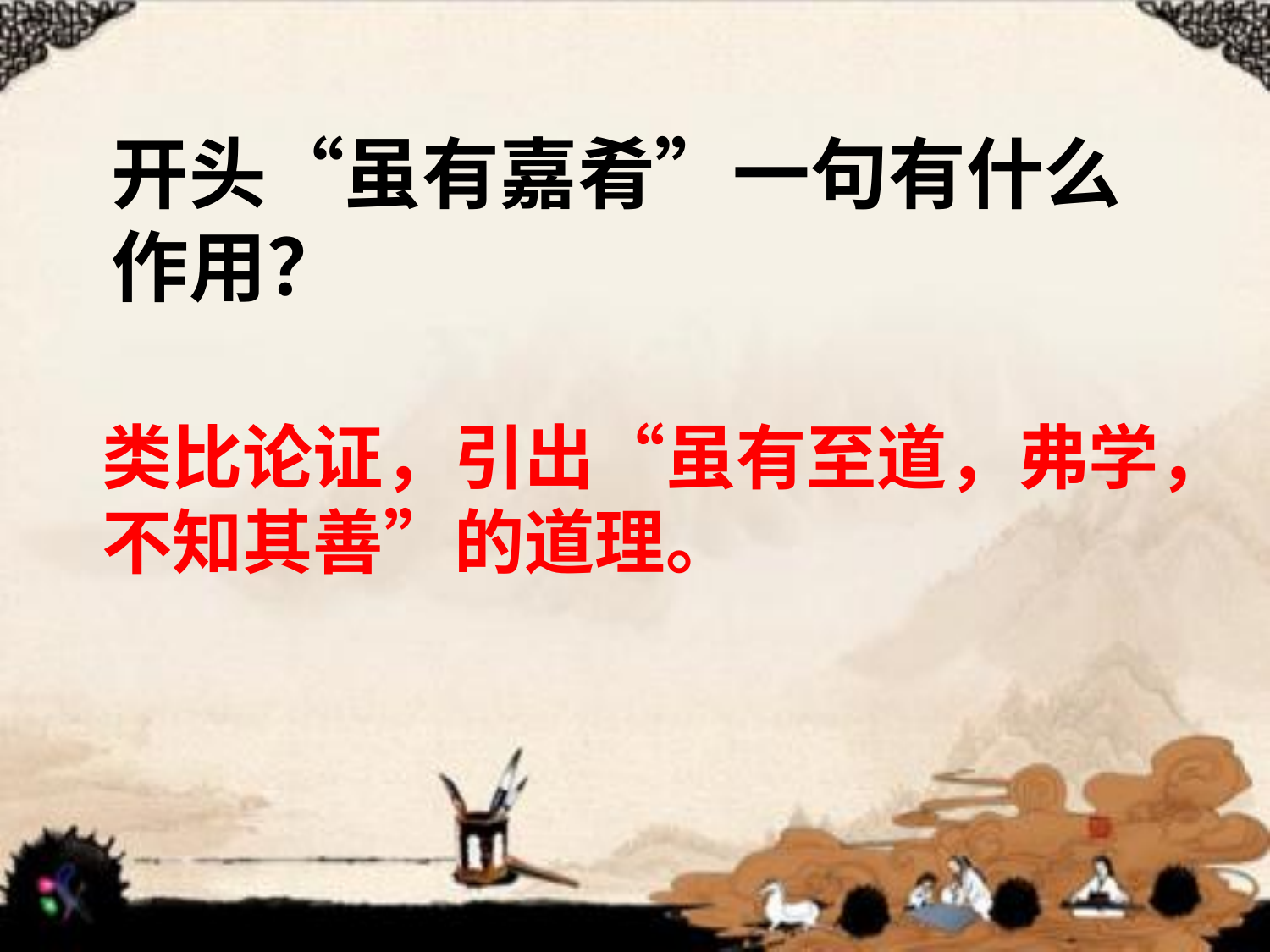

开头“虽有嘉肴”一句有什么作用？
类比论证，引出“虽有至道，弗学，不知其善”的道理。